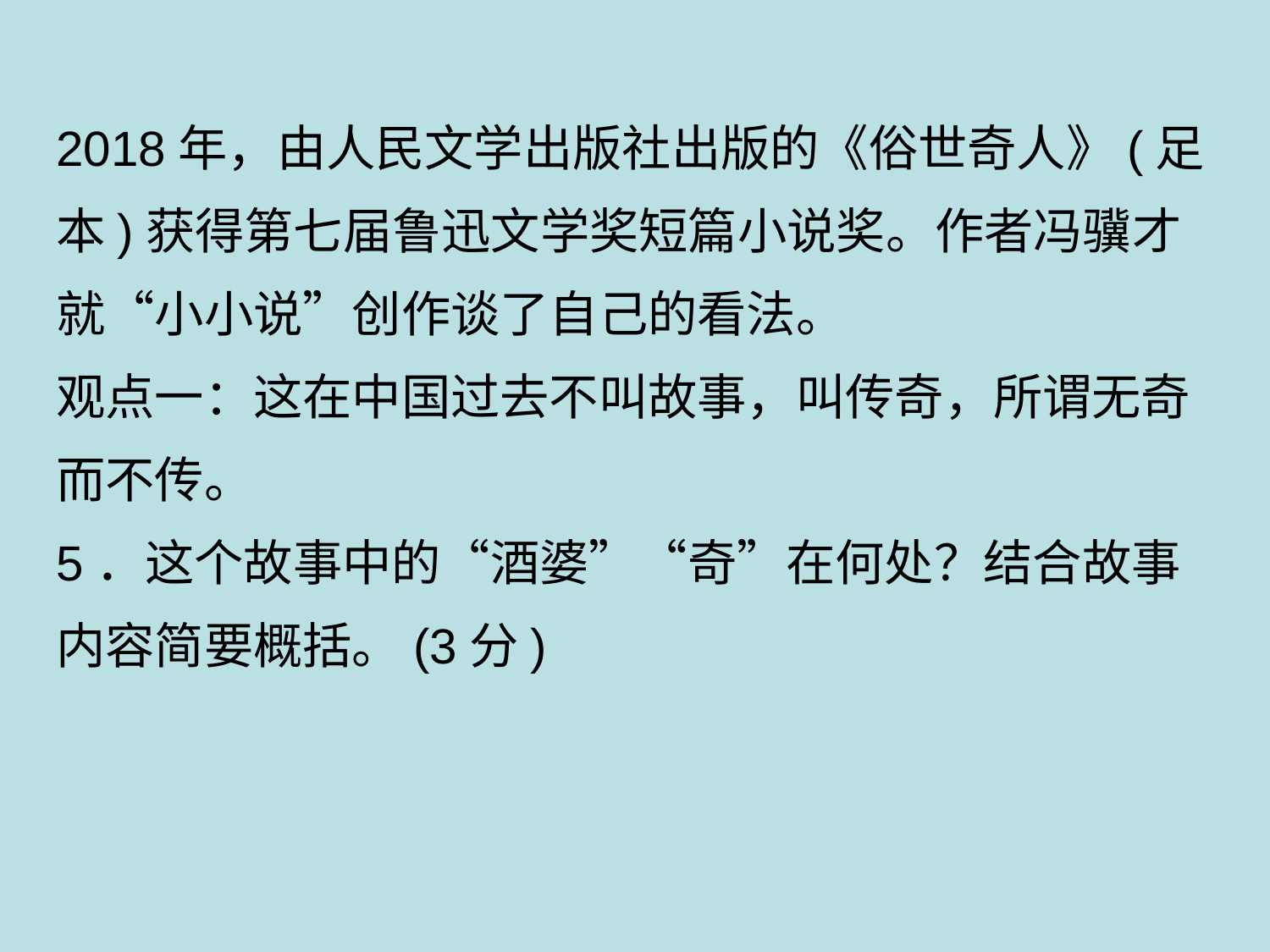

2018年，由人民文学出版社出版的《俗世奇人》(足本)获得第七届鲁迅文学奖短篇小说奖。作者冯骥才就“小小说”创作谈了自己的看法。
观点一：这在中国过去不叫故事，叫传奇，所谓无奇而不传。
5．这个故事中的“酒婆”“奇”在何处？结合故事内容简要概括。(3分)